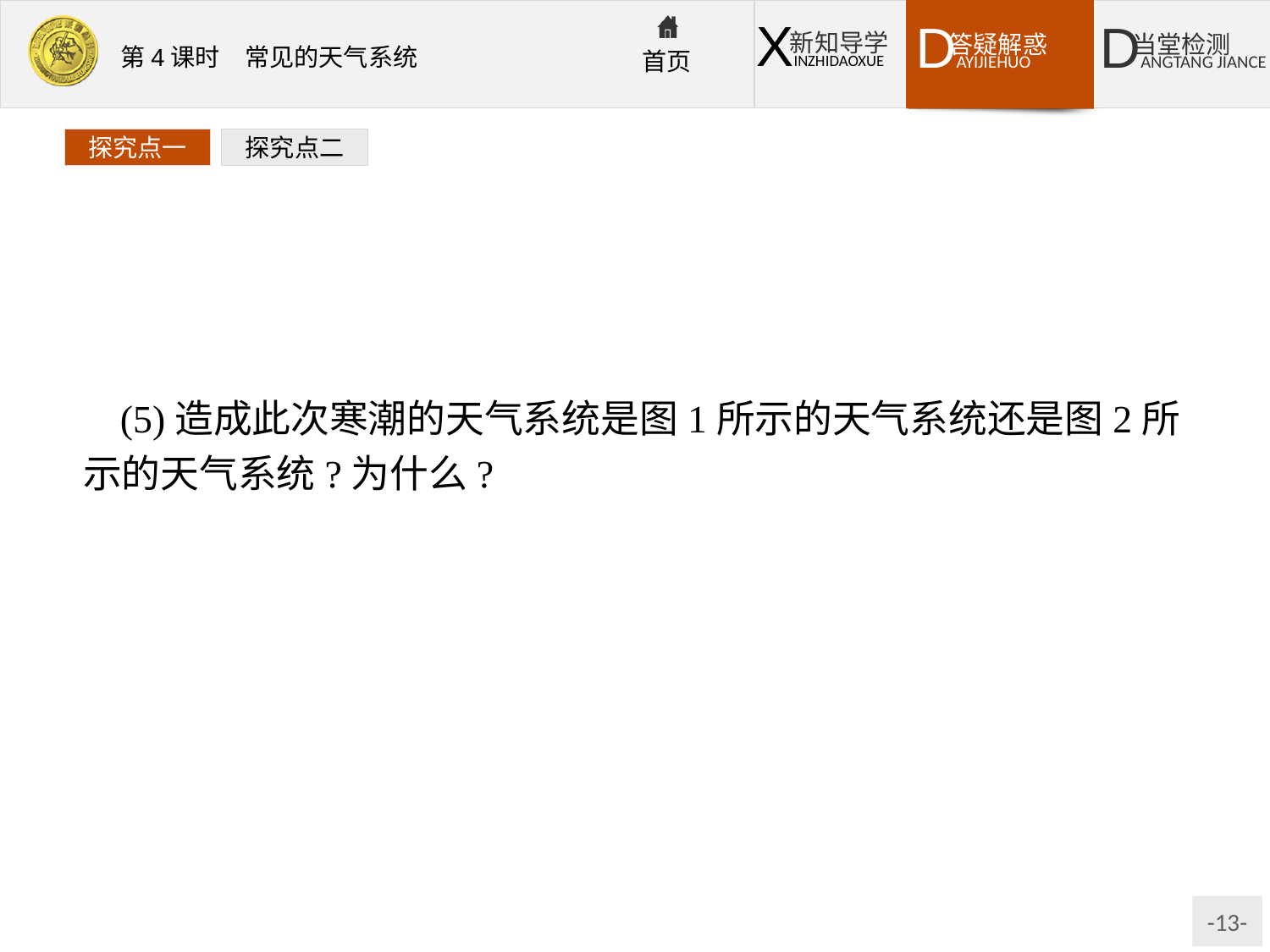

探究点一
探究点二
(5)造成此次寒潮的天气系统是图1所示的天气系统还是图2所示的天气系统?为什么?
提示:造成此次寒潮的天气系统是图1所示的天气系统(冷锋)。因为冷锋过境后气温降低。